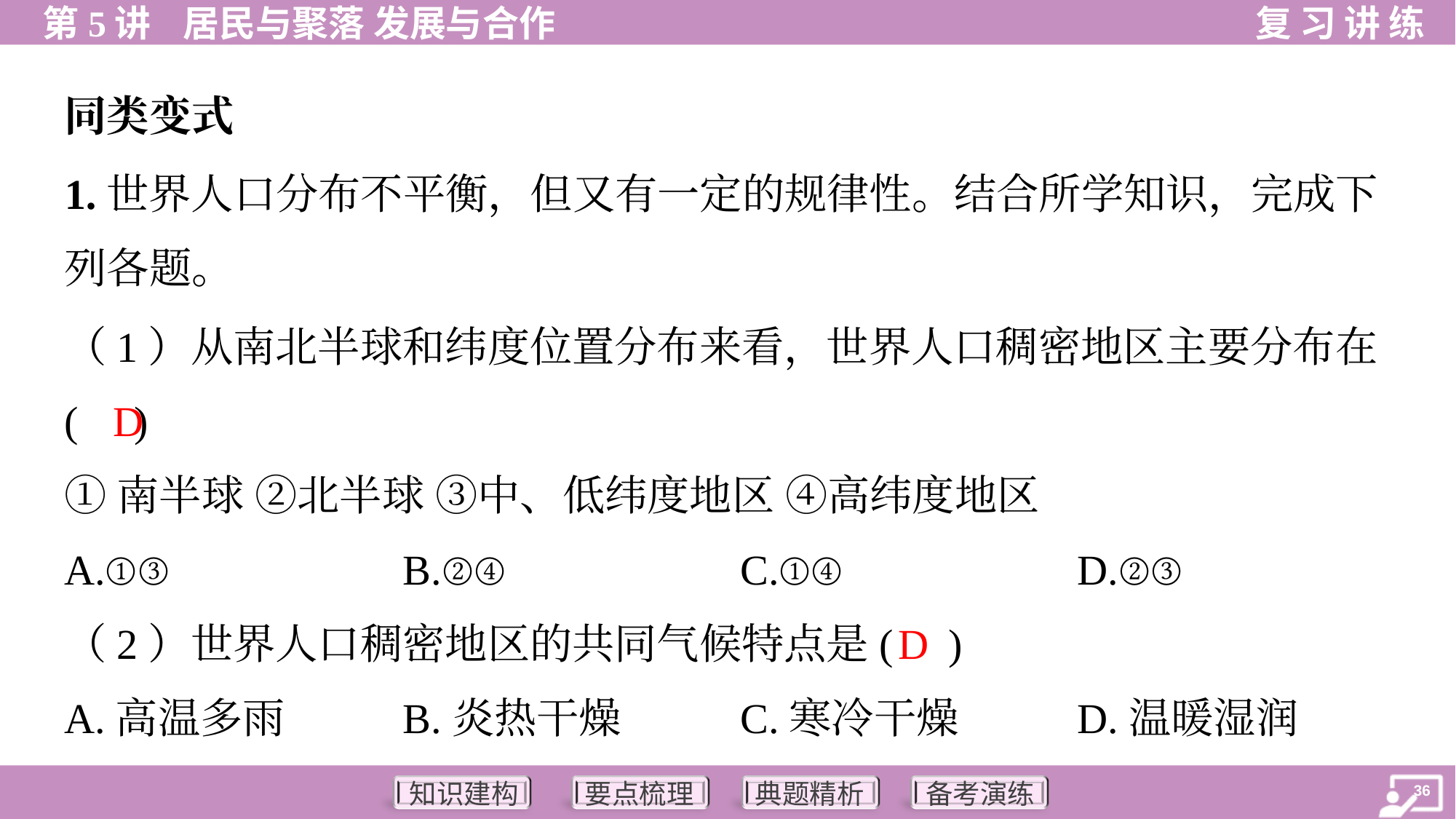

同类变式
1.世界人口分布不平衡，但又有一定的规律性。结合所学知识，完成下
列各题。
（1）从南北半球和纬度位置分布来看，世界人口稠密地区主要分布在
(     )
D
①南半球 ②北半球 ③中、低纬度地区 ④高纬度地区
A.①③	B.②④	C.①④	D.②③
D
（2）世界人口稠密地区的共同气候特点是(     )
A.高温多雨	B.炎热干燥	C.寒冷干燥	D.温暖湿润